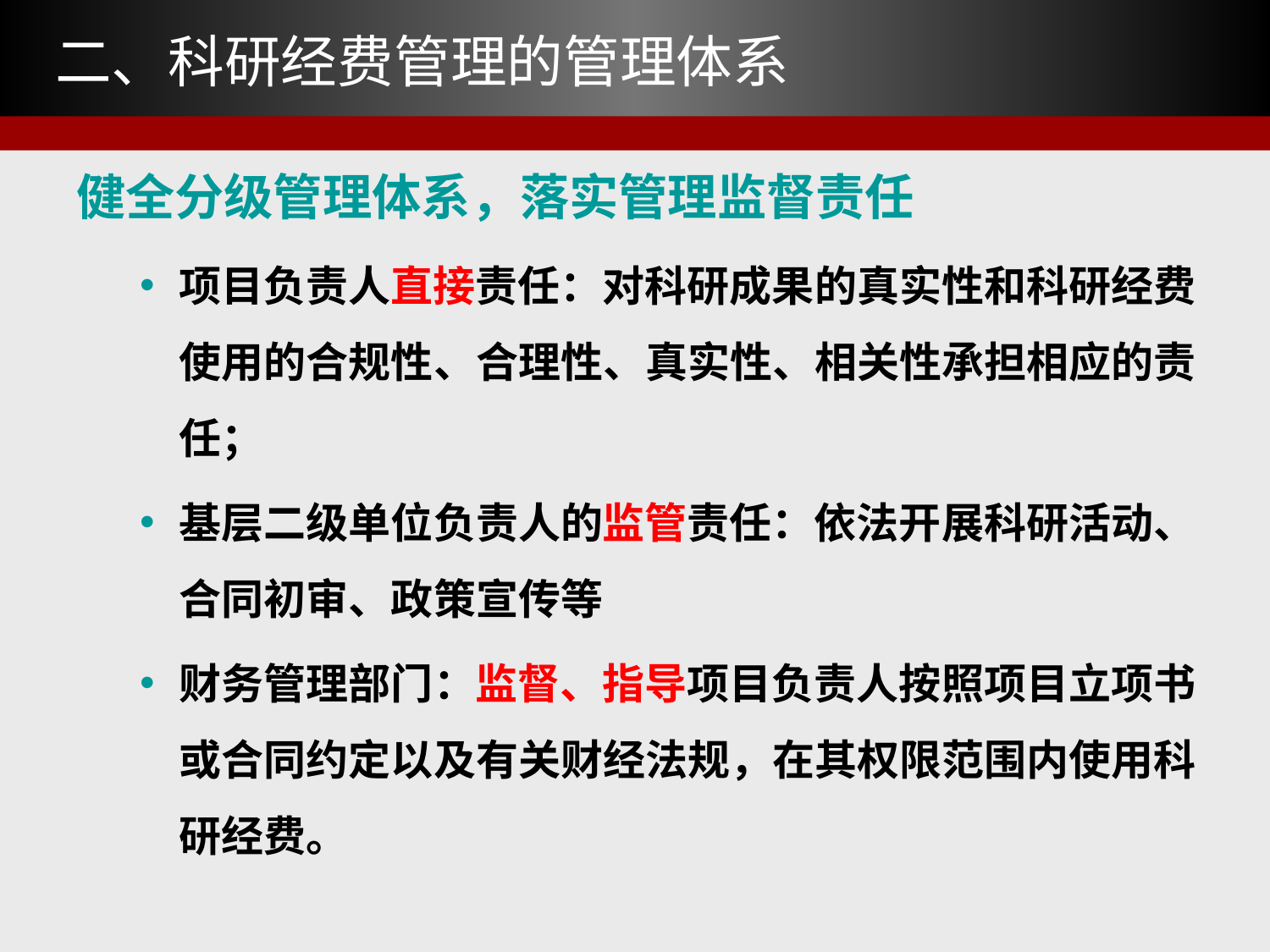

# 二、科研经费管理的管理体系
健全分级管理体系，落实管理监督责任
项目负责人直接责任：对科研成果的真实性和科研经费使用的合规性、合理性、真实性、相关性承担相应的责任；
基层二级单位负责人的监管责任：依法开展科研活动、合同初审、政策宣传等
财务管理部门：监督、指导项目负责人按照项目立项书或合同约定以及有关财经法规，在其权限范围内使用科研经费。